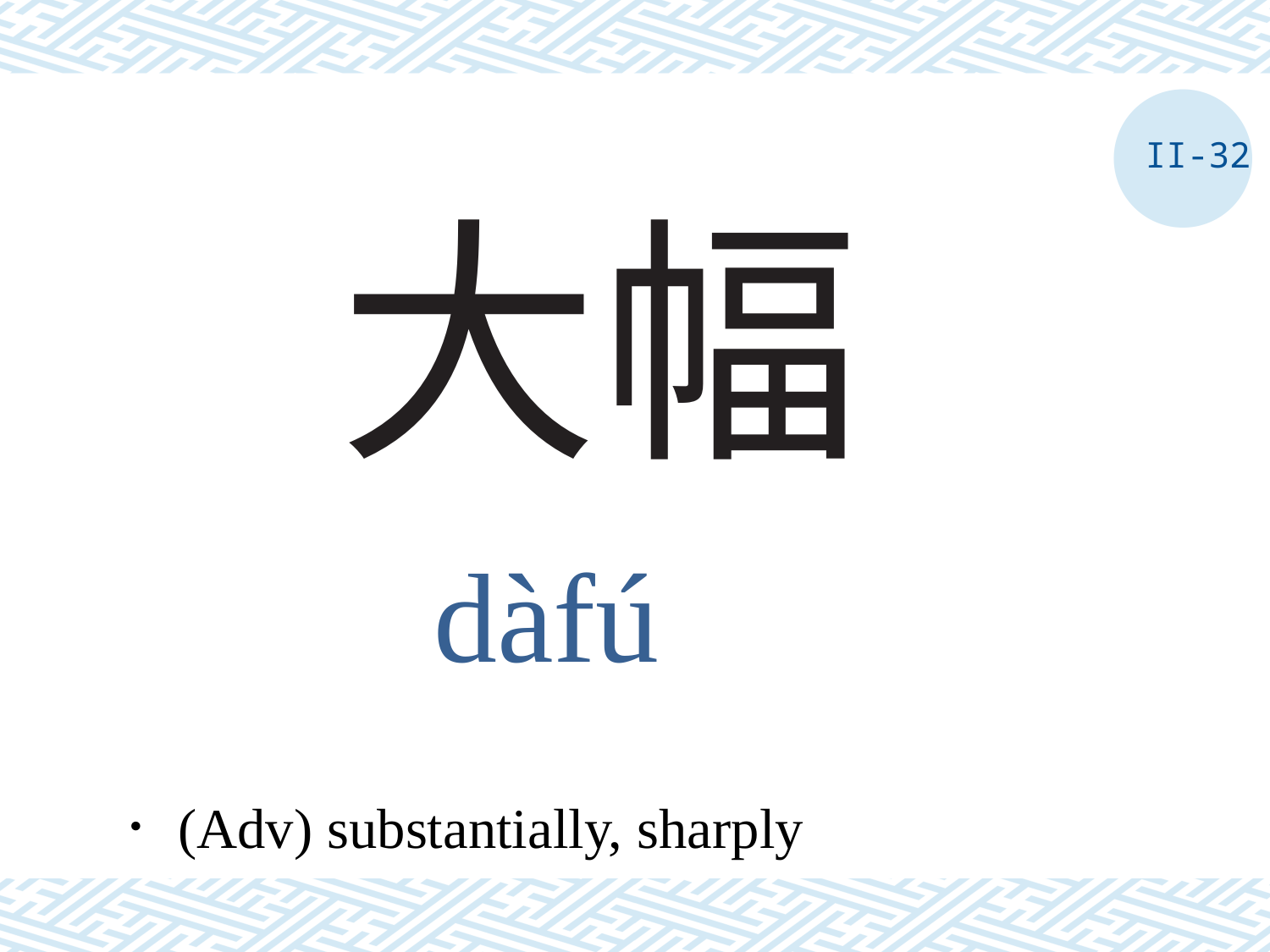

II-32

# 大幅
dàfú
．(Adv) substantially, sharply